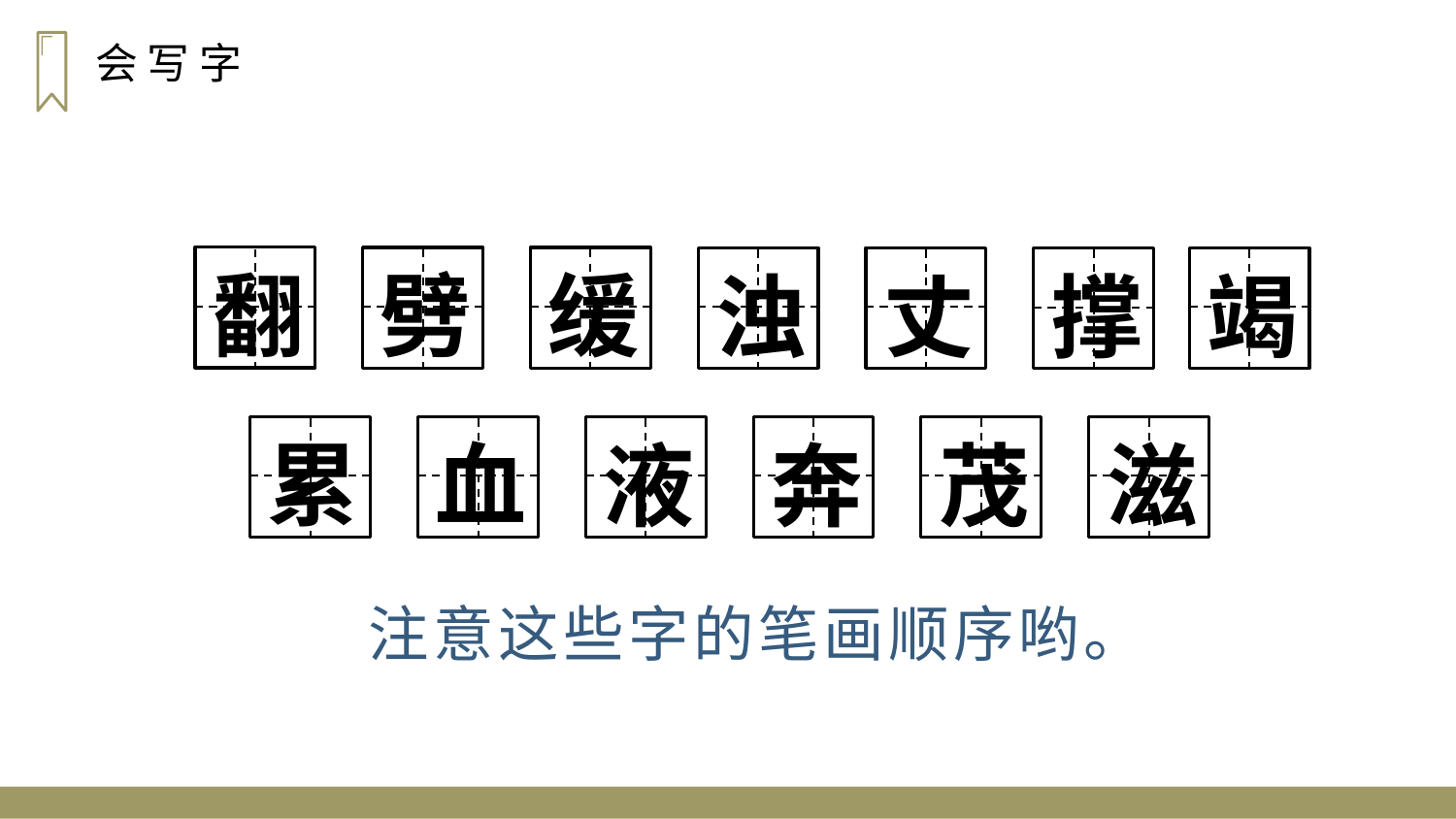

会 写 字

翻

缓

劈

丈

浊

竭

撑

累

血

奔

茂

滋

液
注意这些字的笔画顺序哟。